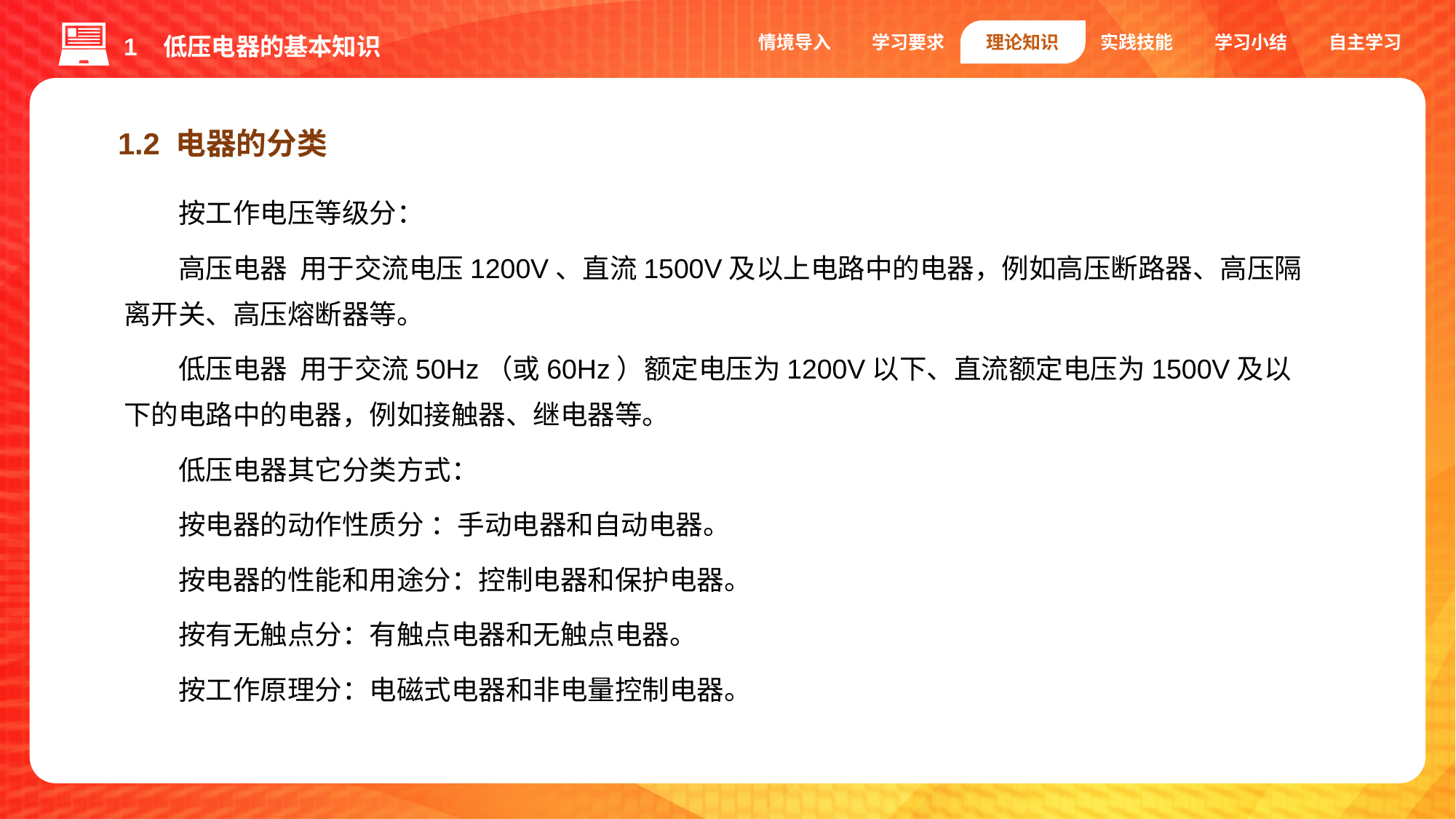

情境导入
学习要求
理论知识
实践技能
学习小结
自主学习

1   低压电器的基本知识
1.2 电器的分类
按工作电压等级分：
高压电器  用于交流电压1200V、直流1500V及以上电路中的电器，例如高压断路器、高压隔离开关、高压熔断器等。
低压电器  用于交流50Hz（或60Hz）额定电压为1200V以下、直流额定电压为1500V及以下的电路中的电器，例如接触器、继电器等。
低压电器其它分类方式：
按电器的动作性质分 ：手动电器和自动电器。
按电器的性能和用途分：控制电器和保护电器。
按有无触点分：有触点电器和无触点电器。
按工作原理分：电磁式电器和非电量控制电器。